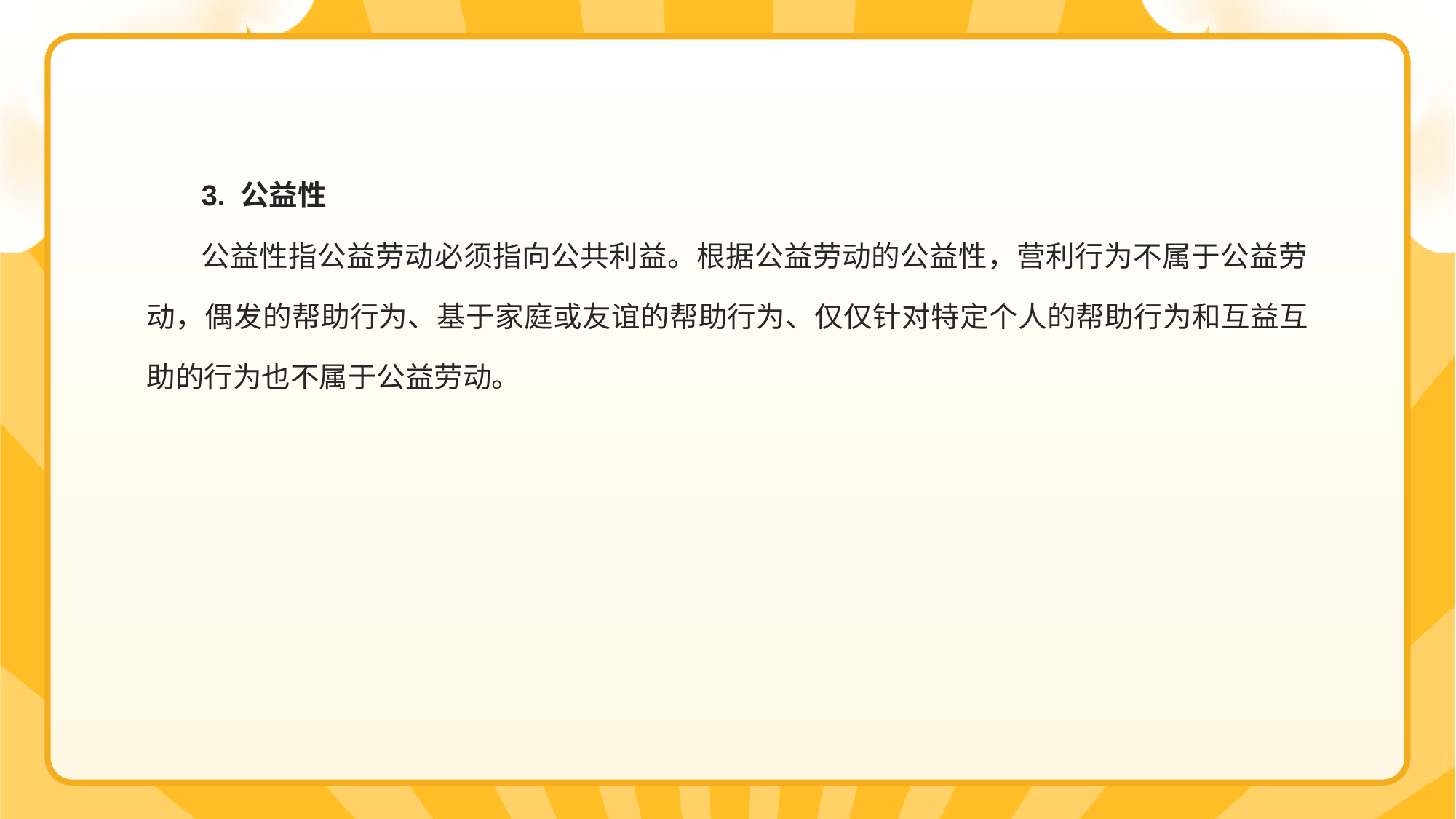

3. 公益性
公益性指公益劳动必须指向公共利益。根据公益劳动的公益性，营利行为不属于公益劳动，偶发的帮助行为、基于家庭或友谊的帮助行为、仅仅针对特定个人的帮助行为和互益互助的行为也不属于公益劳动。